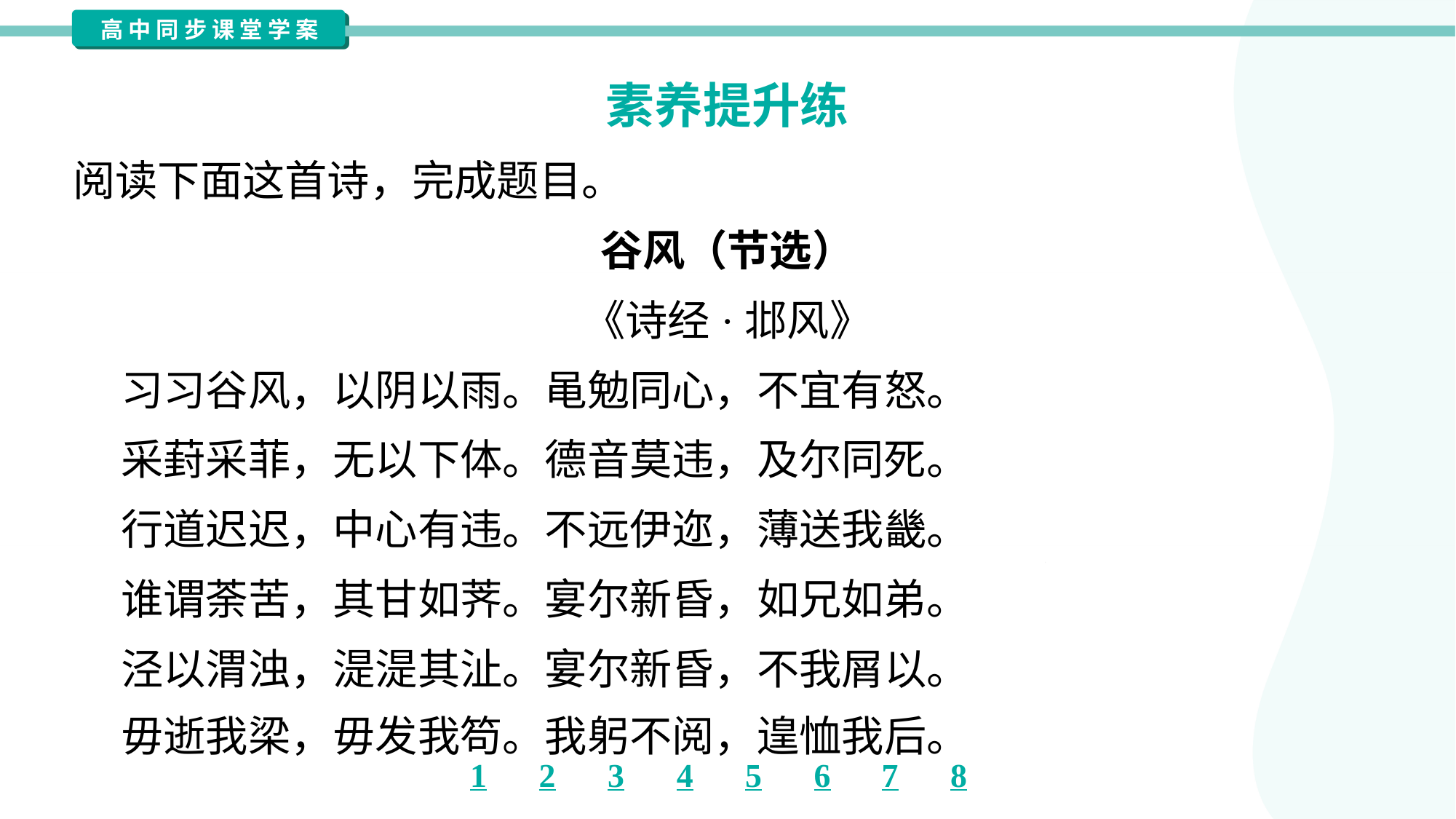

素养提升练
阅读下面这首诗，完成题目。
谷风（节选）
《诗经·邶风》
    习习谷风，以阴以雨。黾勉同心，不宜有怒。
    采葑采菲，无以下体。德音莫违，及尔同死。
    行道迟迟，中心有违。不远伊迩，薄送我畿。
    谁谓荼苦，其甘如荠。宴尔新昏，如兄如弟。
    泾以渭浊，湜湜其沚。宴尔新昏，不我屑以。
    毋逝我梁，毋发我笱。我躬不阅，遑恤我后。